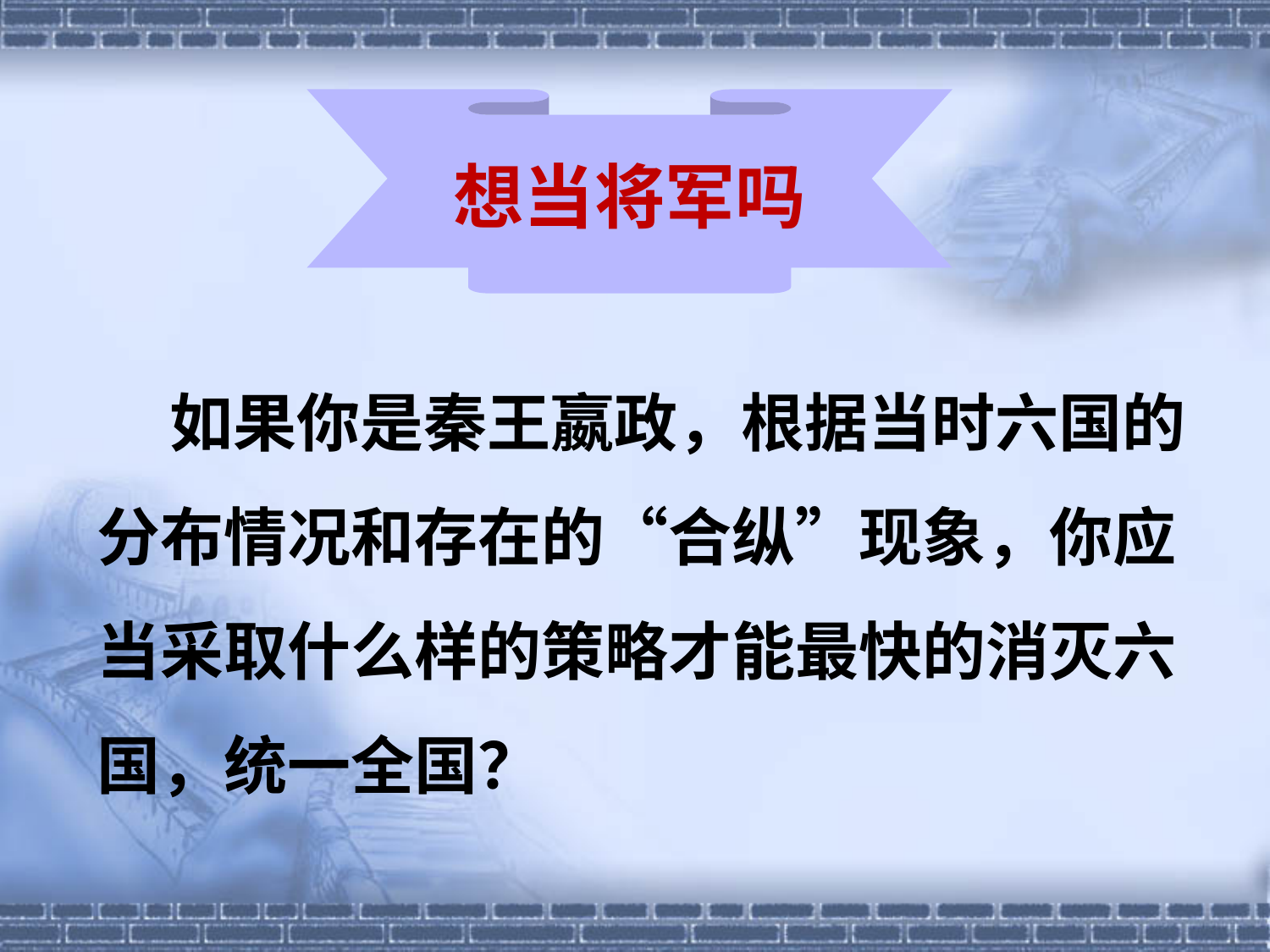

想当将军吗
    如果你是秦王嬴政，根据当时六国的分布情况和存在的“合纵”现象，你应当采取什么样的策略才能最快的消灭六国，统一全国？